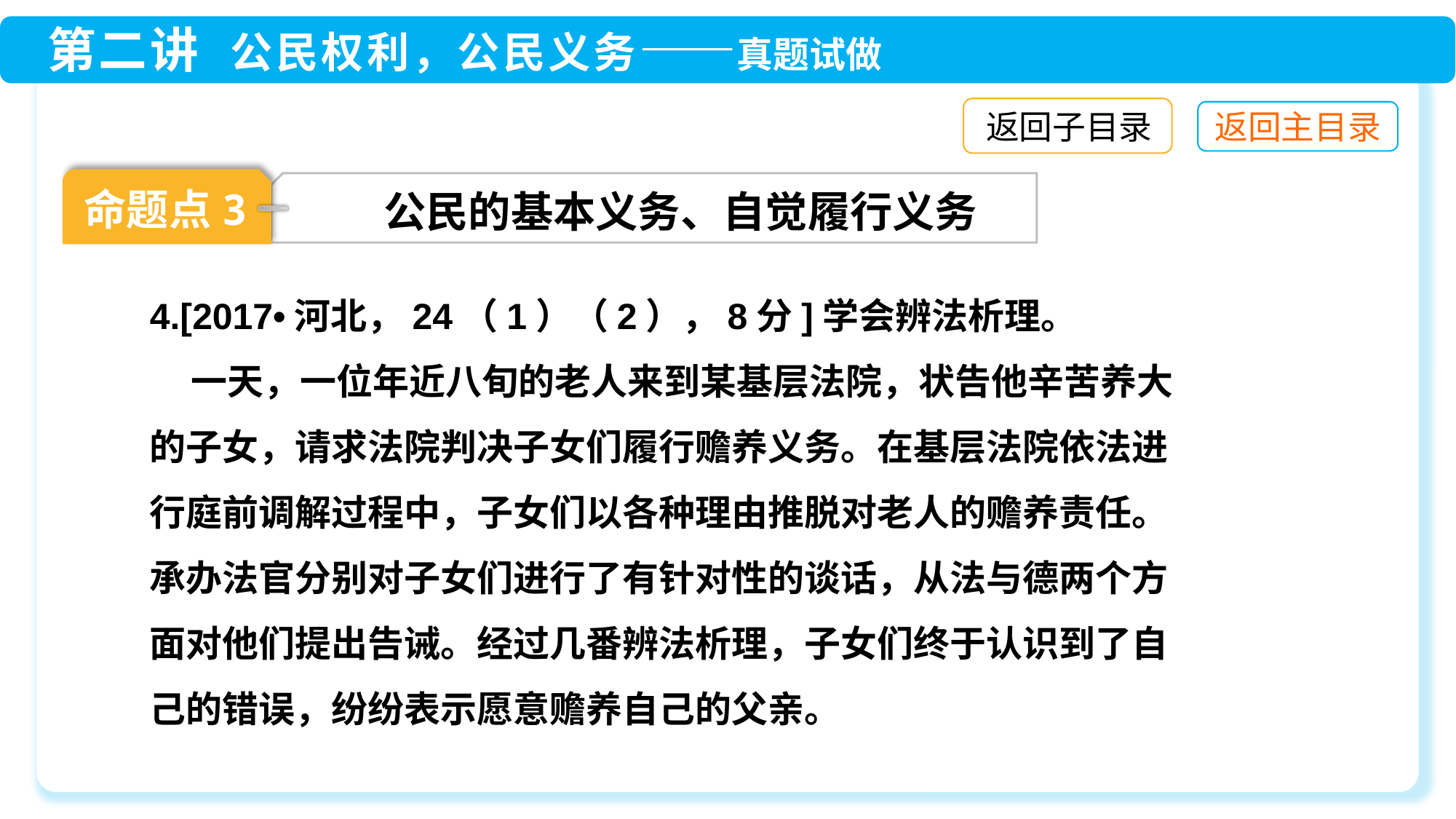

返回子目录

命题点3
公民的基本义务、自觉履行义务

4.[2017•河北，24（1）（2），8分]学会辨法析理。
    一天，一位年近八旬的老人来到某基层法院，状告他辛苦养大的子女，请求法院判决子女们履行赡养义务。在基层法院依法进行庭前调解过程中，子女们以各种理由推脱对老人的赡养责任。承办法官分别对子女们进行了有针对性的谈话，从法与德两个方面对他们提出告诫。经过几番辨法析理，子女们终于认识到了自己的错误，纷纷表示愿意赡养自己的父亲。